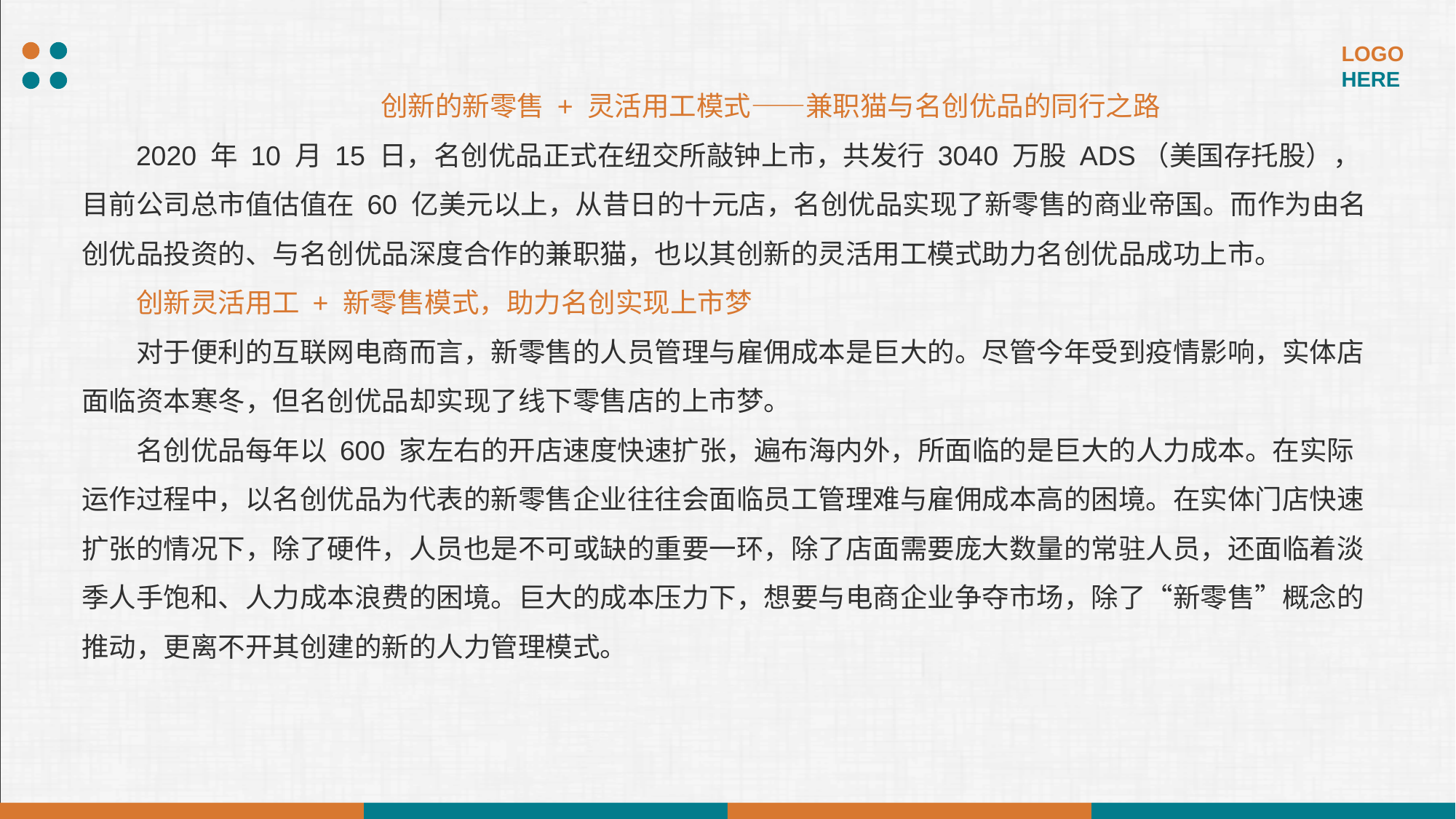

创新的新零售 + 灵活用工模式——兼职猫与名创优品的同行之路
2020 年 10 月 15 日，名创优品正式在纽交所敲钟上市，共发行 3040 万股 ADS（美国存托股），目前公司总市值估值在 60 亿美元以上，从昔日的十元店，名创优品实现了新零售的商业帝国。而作为由名创优品投资的、与名创优品深度合作的兼职猫，也以其创新的灵活用工模式助力名创优品成功上市。
创新灵活用工 + 新零售模式，助力名创实现上市梦
对于便利的互联网电商而言，新零售的人员管理与雇佣成本是巨大的。尽管今年受到疫情影响，实体店面临资本寒冬，但名创优品却实现了线下零售店的上市梦。
名创优品每年以 600 家左右的开店速度快速扩张，遍布海内外，所面临的是巨大的人力成本。在实际运作过程中，以名创优品为代表的新零售企业往往会面临员工管理难与雇佣成本高的困境。在实体门店快速扩张的情况下，除了硬件，人员也是不可或缺的重要一环，除了店面需要庞大数量的常驻人员，还面临着淡季人手饱和、人力成本浪费的困境。巨大的成本压力下，想要与电商企业争夺市场，除了“新零售”概念的推动，更离不开其创建的新的人力管理模式。